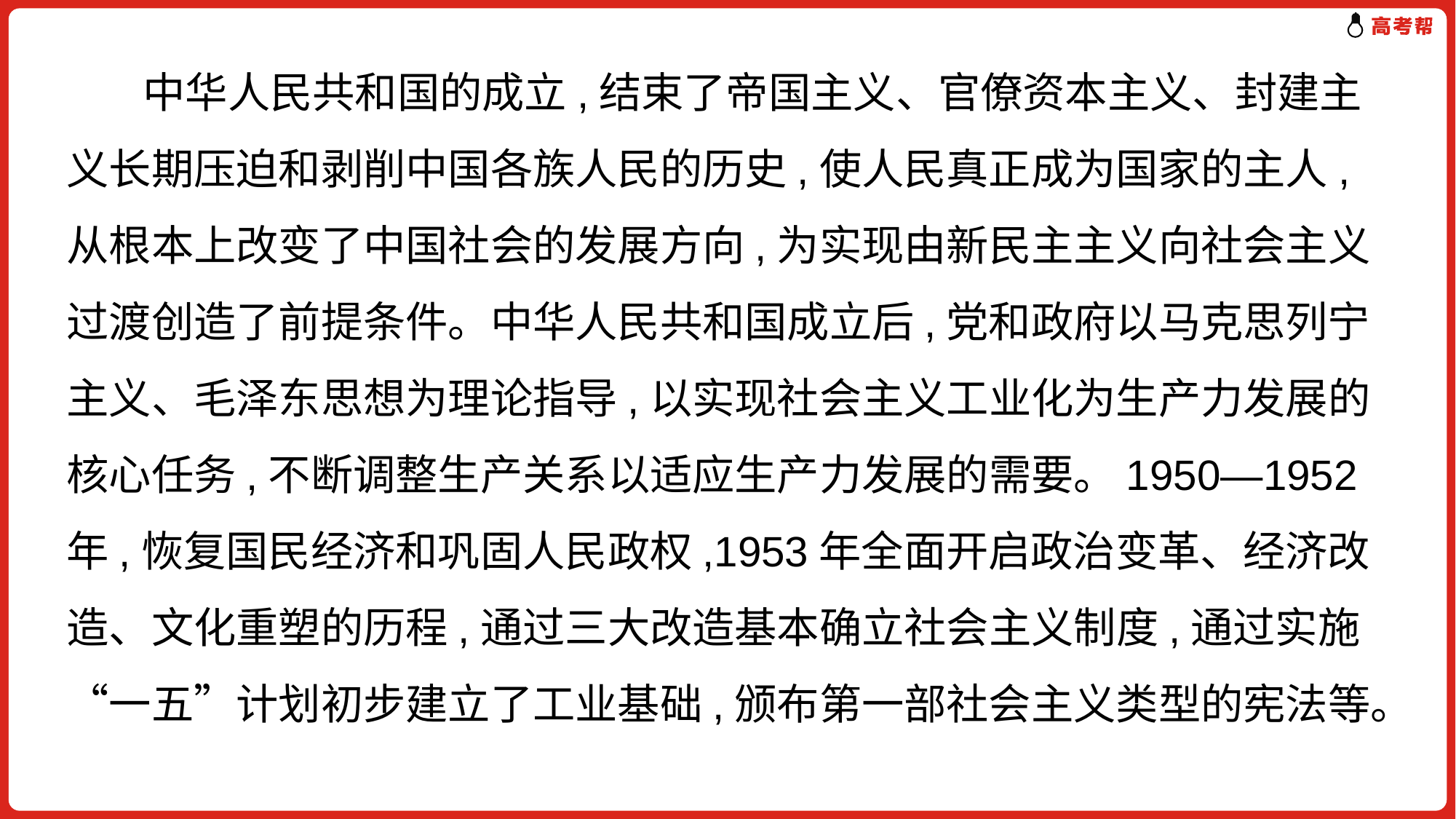

中华人民共和国的成立,结束了帝国主义、官僚资本主义、封建主义长期压迫和剥削中国各族人民的历史,使人民真正成为国家的主人,从根本上改变了中国社会的发展方向,为实现由新民主主义向社会主义过渡创造了前提条件。中华人民共和国成立后,党和政府以马克思列宁主义、毛泽东思想为理论指导,以实现社会主义工业化为生产力发展的核心任务,不断调整生产关系以适应生产力发展的需要。1950—1952年,恢复国民经济和巩固人民政权,1953年全面开启政治变革、经济改造、文化重塑的历程,通过三大改造基本确立社会主义制度,通过实施“一五”计划初步建立了工业基础,颁布第一部社会主义类型的宪法等。